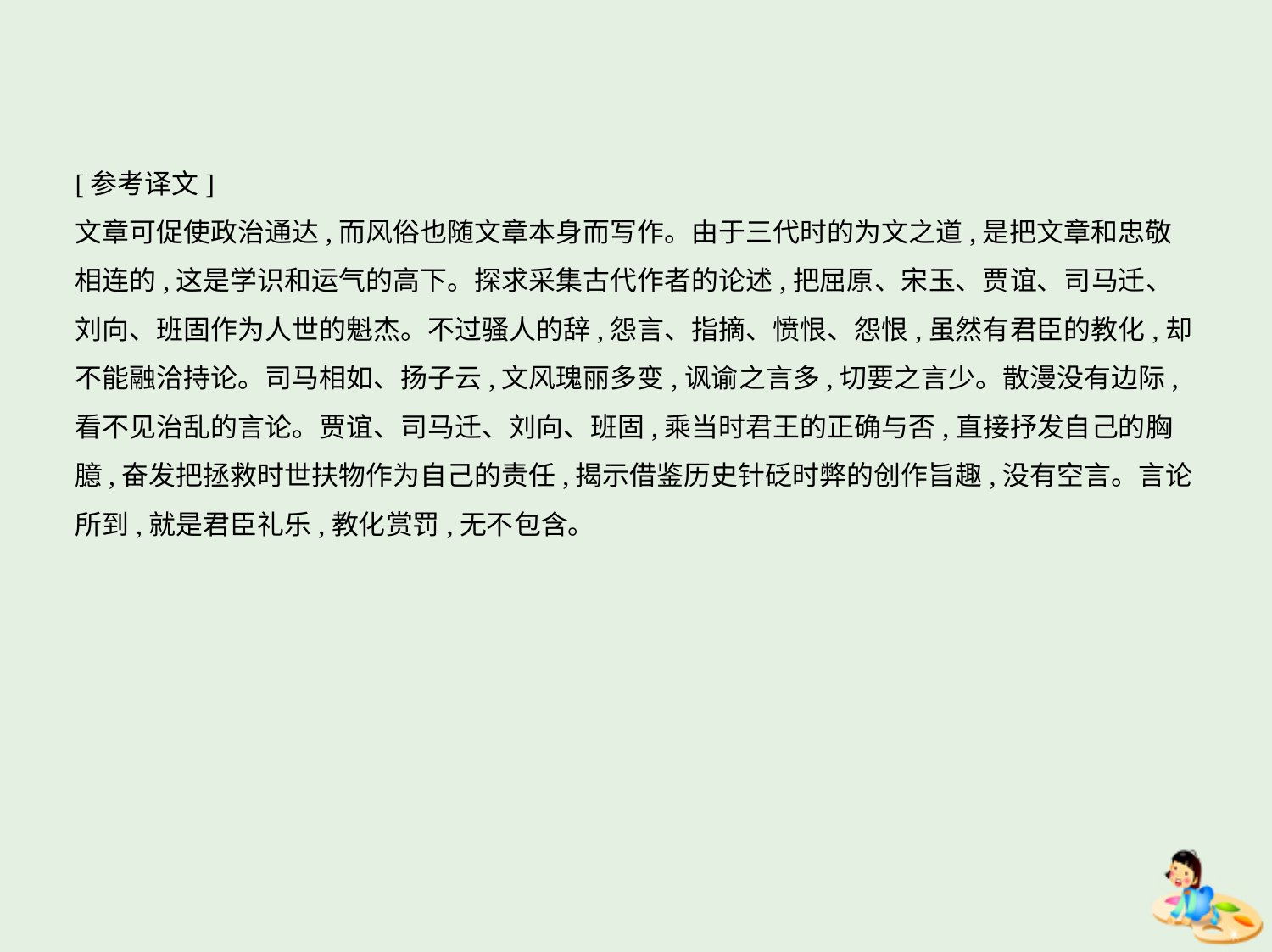

[参考译文]
文章可促使政治通达,而风俗也随文章本身而写作。由于三代时的为文之道,是把文章和忠敬
相连的,这是学识和运气的高下。探求采集古代作者的论述,把屈原、宋玉、贾谊、司马迁、
刘向、班固作为人世的魁杰。不过骚人的辞,怨言、指摘、愤恨、怨恨,虽然有君臣的教化,却
不能融洽持论。司马相如、扬子云,文风瑰丽多变,讽谕之言多,切要之言少。散漫没有边际,
看不见治乱的言论。贾谊、司马迁、刘向、班固,乘当时君王的正确与否,直接抒发自己的胸
臆,奋发把拯救时世扶物作为自己的责任,揭示借鉴历史针砭时弊的创作旨趣,没有空言。言论
所到,就是君臣礼乐,教化赏罚,无不包含。